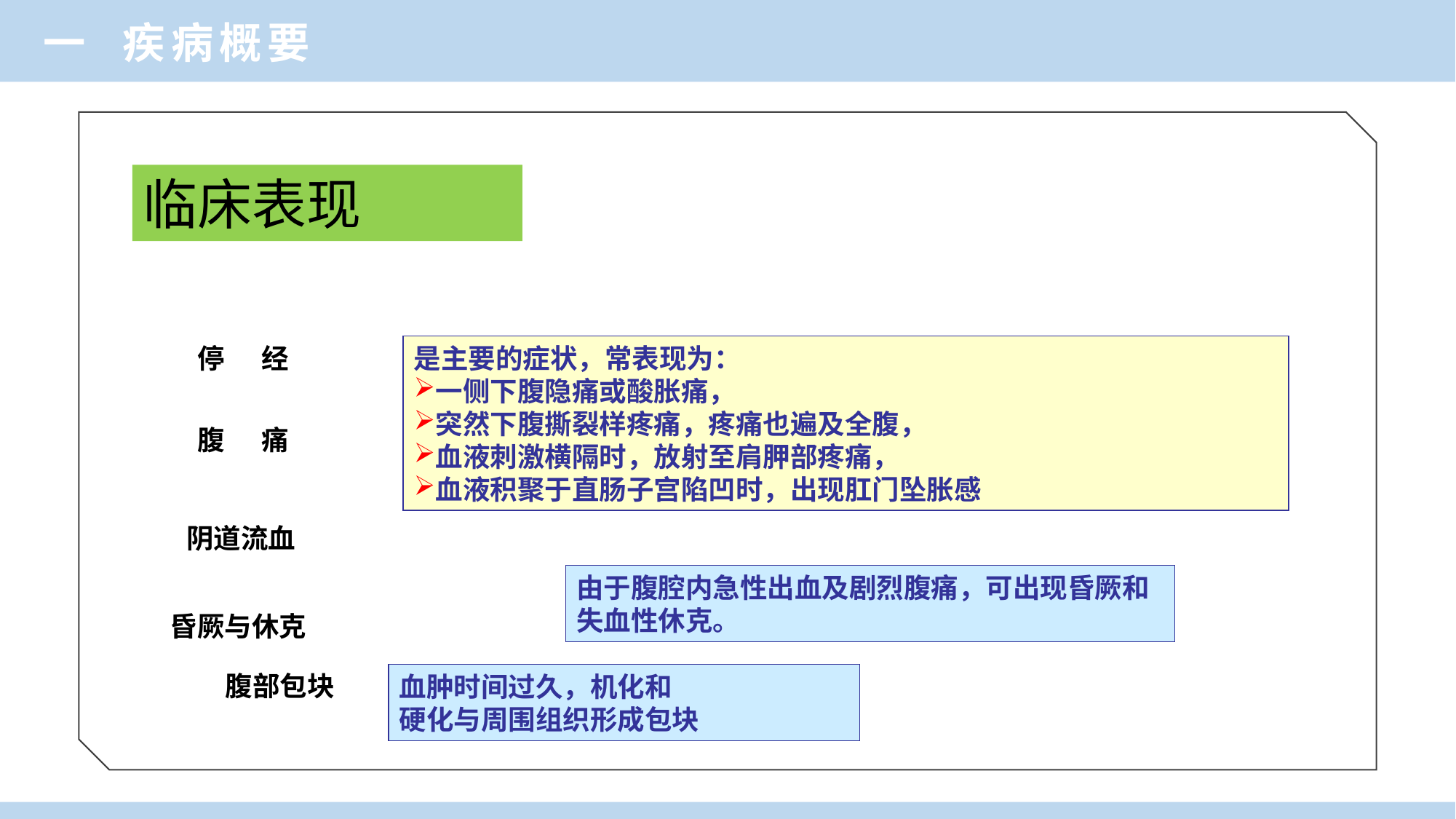

一  疾病概要

临床表现
停      经
是主要的症状，常表现为：
一侧下腹隐痛或酸胀痛，
突然下腹撕裂样疼痛，疼痛也遍及全腹，
血液刺激横隔时，放射至肩胛部疼痛，
血液积聚于直肠子宫陷凹时，出现肛门坠胀感
腹      痛
阴道流血
由于腹腔内急性出血及剧烈腹痛，可出现昏厥和失血性休克。
昏厥与休克
腹部包块
血肿时间过久，机化和
硬化与周围组织形成包块